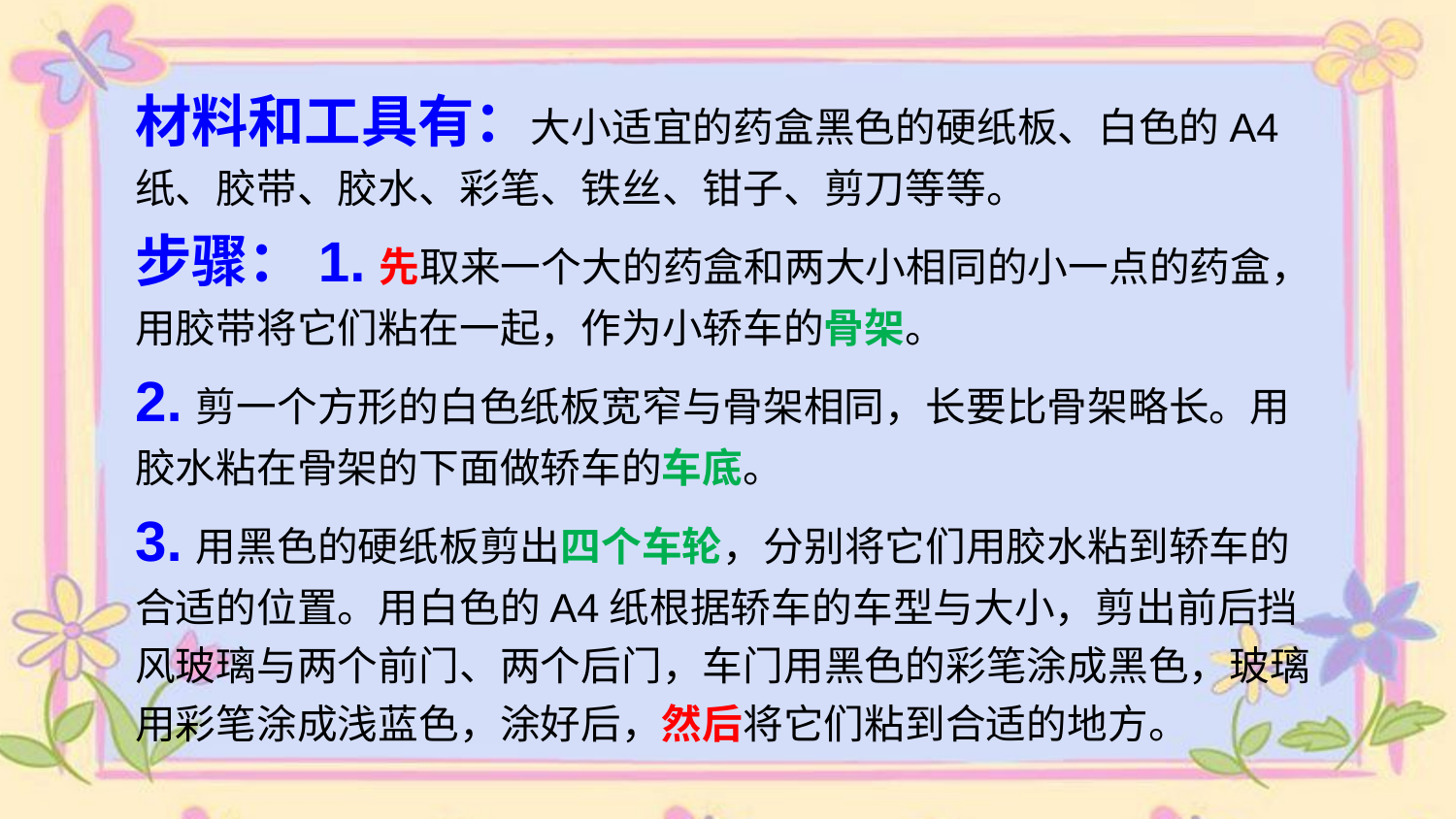

材料和工具有：大小适宜的药盒黑色的硬纸板、白色的A4纸、胶带、胶水、彩笔、铁丝、钳子、剪刀等等。
步骤：1.先取来一个大的药盒和两大小相同的小一点的药盒，用胶带将它们粘在一起，作为小轿车的骨架。
2.剪一个方形的白色纸板宽窄与骨架相同，长要比骨架略长。用胶水粘在骨架的下面做轿车的车底。
3.用黑色的硬纸板剪出四个车轮，分别将它们用胶水粘到轿车的合适的位置。用白色的A4纸根据轿车的车型与大小，剪出前后挡风玻璃与两个前门、两个后门，车门用黑色的彩笔涂成黑色，玻璃用彩笔涂成浅蓝色，涂好后，然后将它们粘到合适的地方。